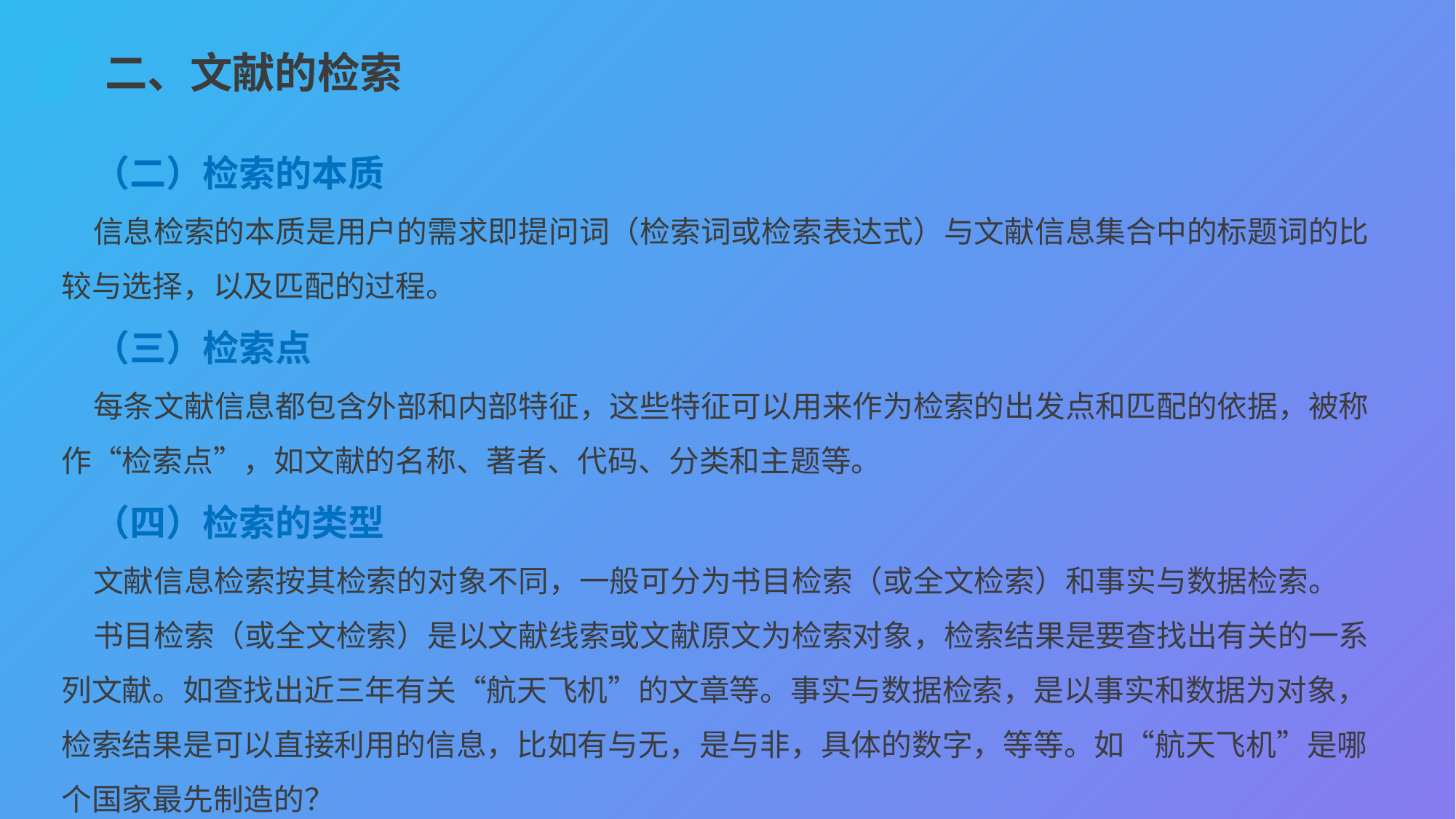

二、文献的检索
（二）检索的本质
信息检索的本质是用户的需求即提问词（检索词或检索表达式）与文献信息集合中的标题词的比较与选择，以及匹配的过程。
（三）检索点
每条文献信息都包含外部和内部特征，这些特征可以用来作为检索的出发点和匹配的依据，被称作“检索点”，如文献的名称、著者、代码、分类和主题等。
（四）检索的类型
文献信息检索按其检索的对象不同，一般可分为书目检索（或全文检索）和事实与数据检索。
书目检索（或全文检索）是以文献线索或文献原文为检索对象，检索结果是要查找出有关的一系列文献。如查找出近三年有关“航天飞机”的文章等。事实与数据检索，是以事实和数据为对象，检索结果是可以直接利用的信息，比如有与无，是与非，具体的数字，等等。如“航天飞机”是哪个国家最先制造的？